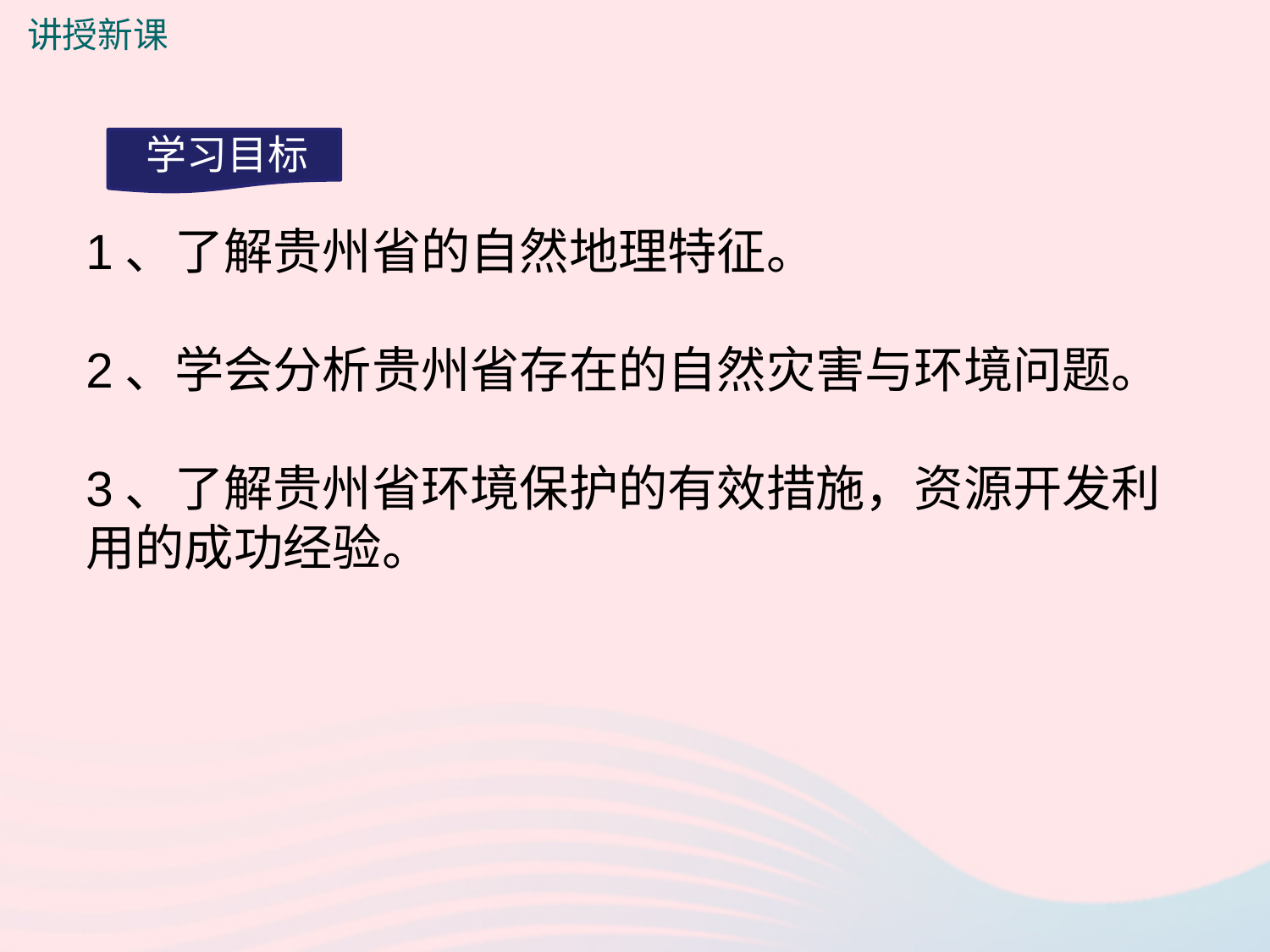

讲授新课
学习目标

1、了解贵州省的自然地理特征。

2、学会分析贵州省存在的自然灾害与环境问题。

3、了解贵州省环境保护的有效措施，资源开发利用的成功经验。